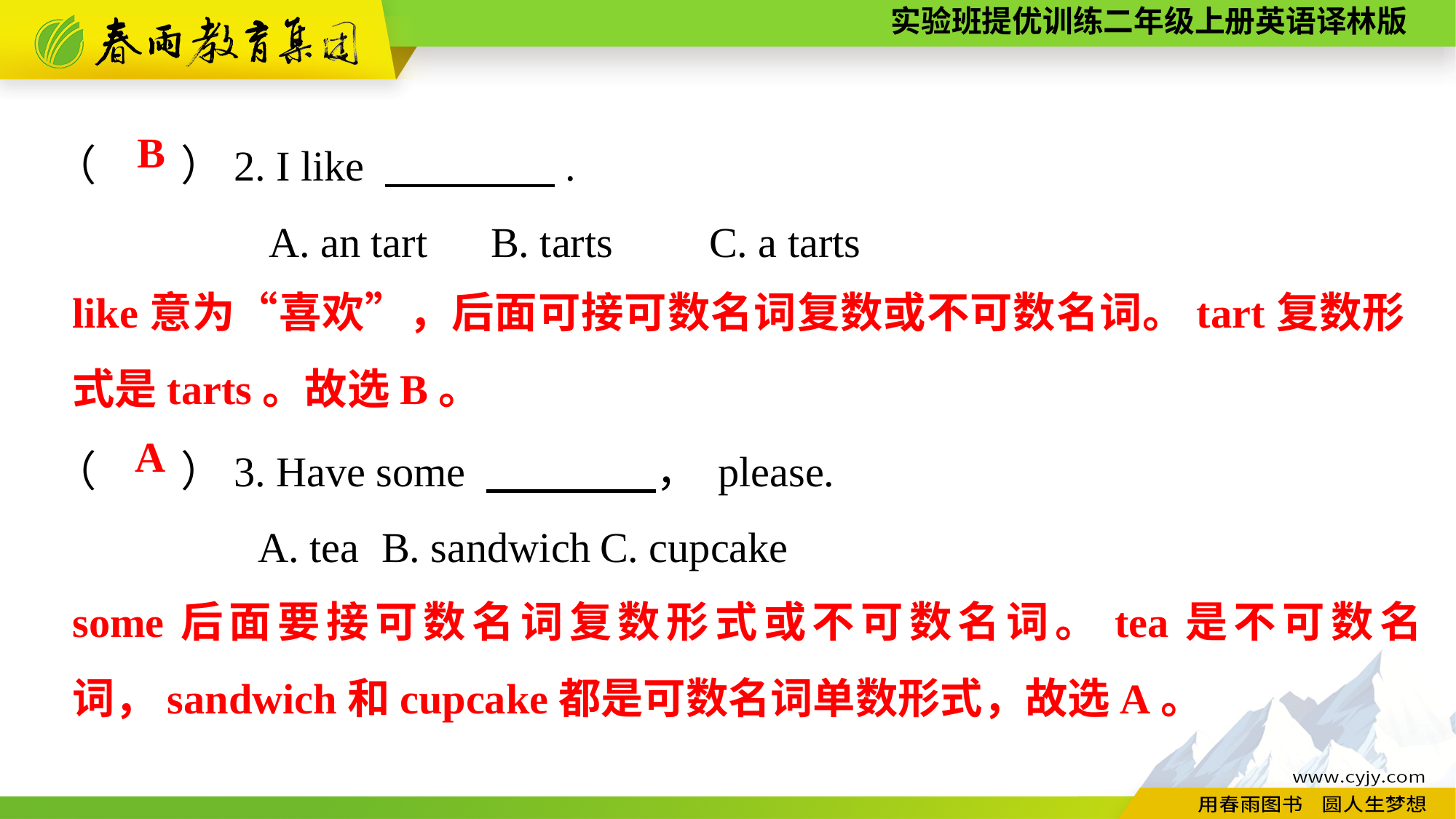

（　　）2. I like 　　　　.
A. an tart	B. tarts	C. a tarts

（　　）3. Have some 　　　　， please.
A. tea	B. sandwich	C. cupcake
B
like意为“喜欢”，后面可接可数名词复数或不可数名词。tart复数形式是tarts。故选B。
A
some后面要接可数名词复数形式或不可数名词。tea是不可数名词，sandwich和cupcake都是可数名词单数形式，故选A。